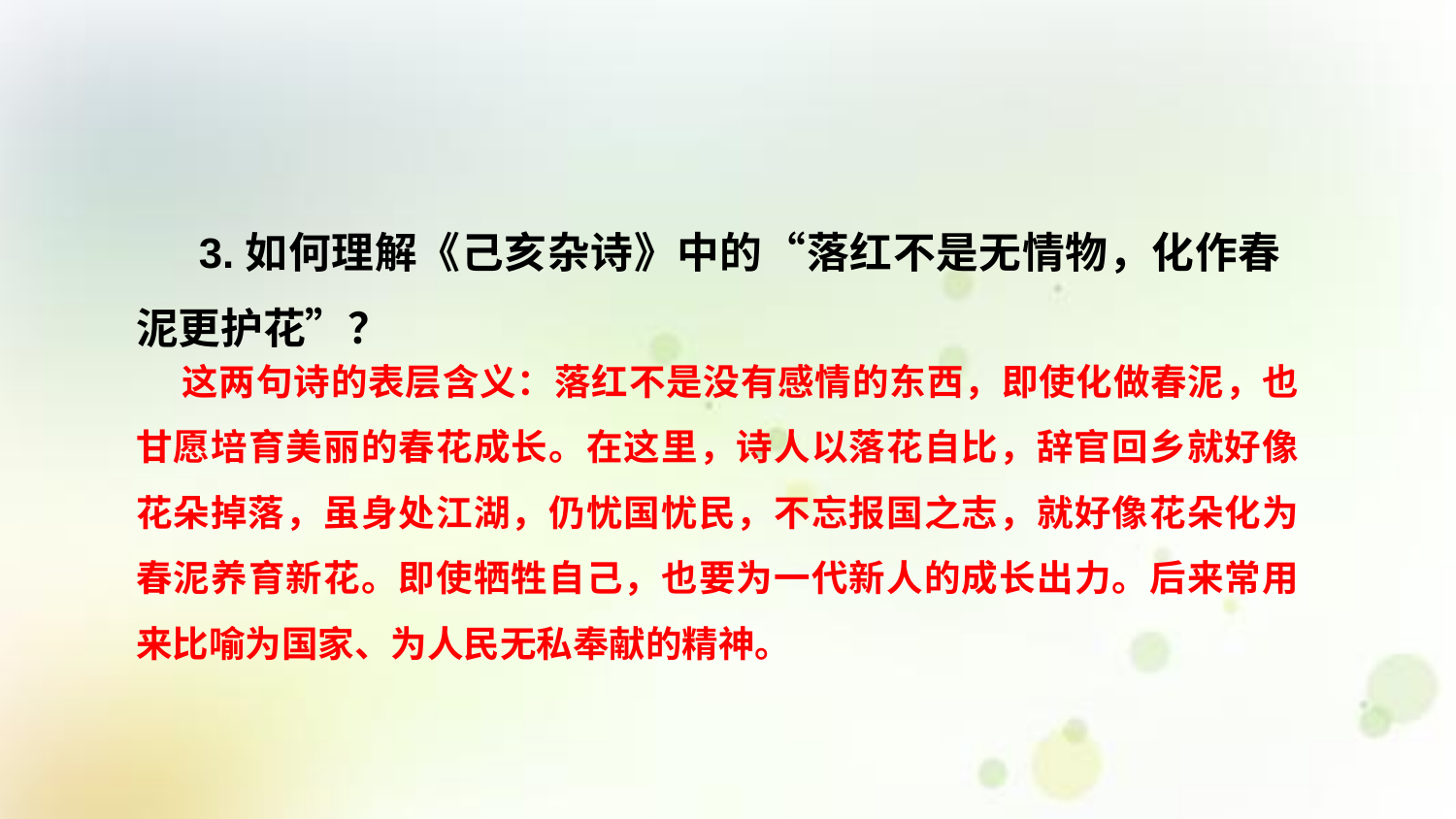

3.如何理解《己亥杂诗》中的“落红不是无情物，化作春泥更护花”？
    这两句诗的表层含义：落红不是没有感情的东西，即使化做春泥，也甘愿培育美丽的春花成长。在这里，诗人以落花自比，辞官回乡就好像花朵掉落，虽身处江湖，仍忧国忧民，不忘报国之志，就好像花朵化为春泥养育新花。即使牺牲自己，也要为一代新人的成长出力。后来常用来比喻为国家、为人民无私奉献的精神。